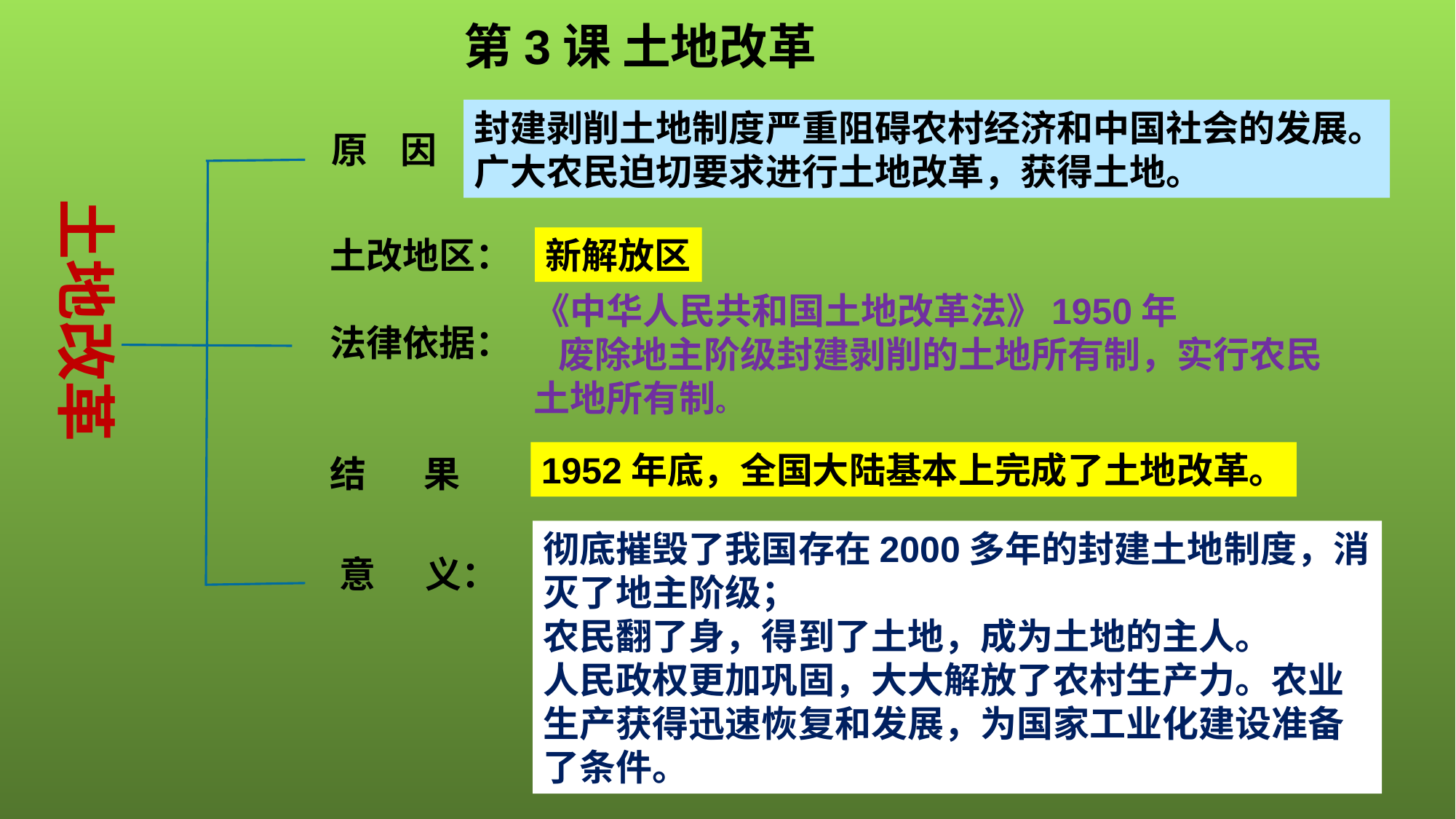

第3课 土地改革
封建剥削土地制度严重阻碍农村经济和中国社会的发展。
广大农民迫切要求进行土地改革，获得土地。
原    因
土地改革
土改地区：

法律依据：

结       果
新解放区
《中华人民共和国土地改革法》1950年
  废除地主阶级封建剥削的土地所有制，实行农民土地所有制。
1952年底，全国大陆基本上完成了土地改革。
彻底摧毁了我国存在2000多年的封建土地制度，消灭了地主阶级；
农民翻了身，得到了土地，成为土地的主人。
人民政权更加巩固，大大解放了农村生产力。农业生产获得迅速恢复和发展，为国家工业化建设准备了条件。
意      义：